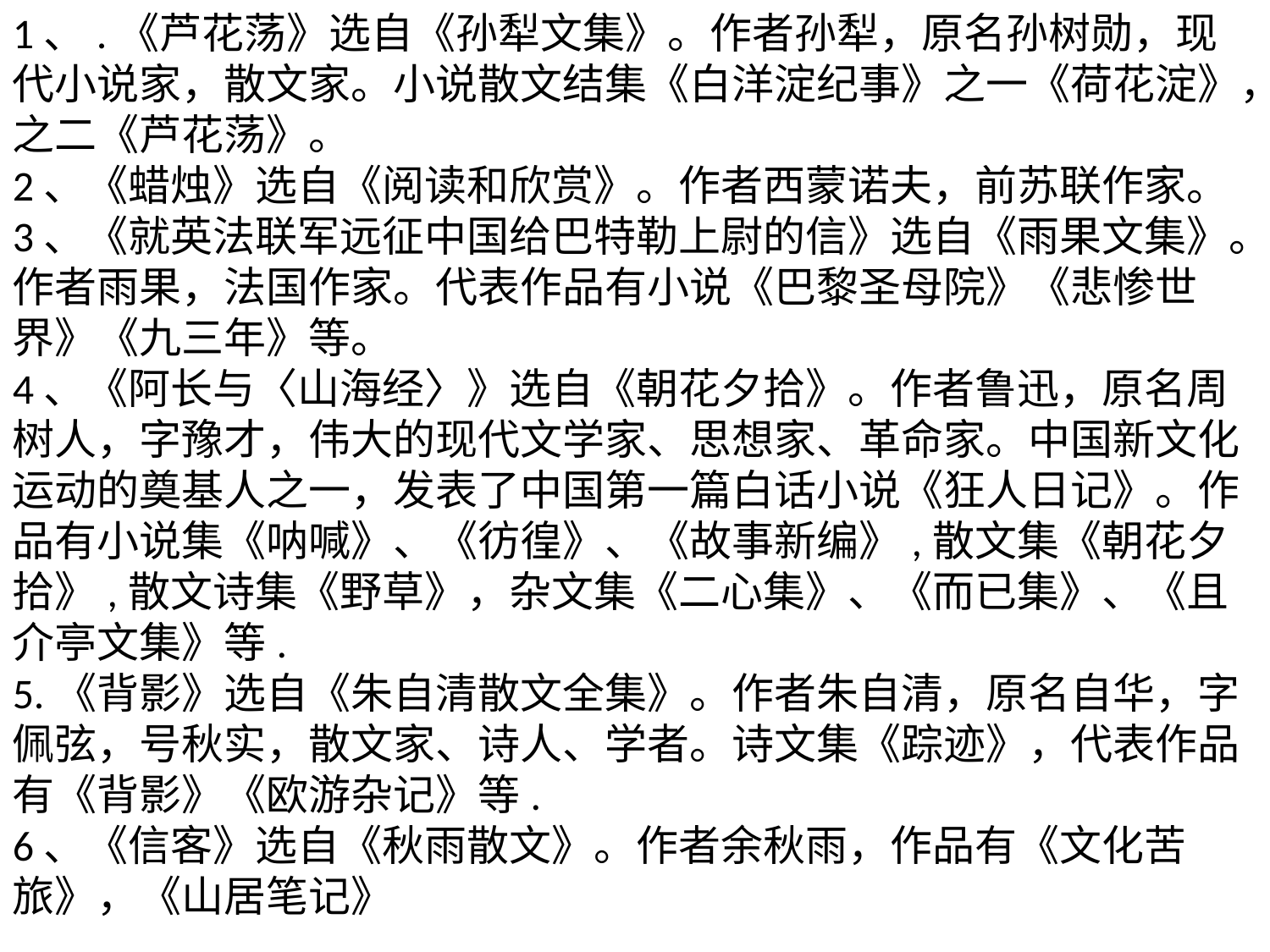

1、.《芦花荡》选自《孙犁文集》。作者孙犁，原名孙树勋，现代小说家，散文家。小说散文结集《白洋淀纪事》之一《荷花淀》，之二《芦花荡》。
2、《蜡烛》选自《阅读和欣赏》。作者西蒙诺夫，前苏联作家。
3、《就英法联军远征中国给巴特勒上尉的信》选自《雨果文集》。作者雨果，法国作家。代表作品有小说《巴黎圣母院》《悲惨世界》《九三年》等。
4、《阿长与〈山海经〉》选自《朝花夕拾》。作者鲁迅，原名周树人，字豫才，伟大的现代文学家、思想家、革命家。中国新文化运动的奠基人之一，发表了中国第一篇白话小说《狂人日记》。作品有小说集《呐喊》、《彷徨》、《故事新编》,散文集《朝花夕拾》,散文诗集《野草》，杂文集《二心集》、《而已集》、《且介亭文集》等.
5.《背影》选自《朱自清散文全集》。作者朱自清，原名自华，字佩弦，号秋实，散文家、诗人、学者。诗文集《踪迹》，代表作品有《背影》《欧游杂记》等.
6、《信客》选自《秋雨散文》。作者余秋雨，作品有《文化苦旅》，《山居笔记》